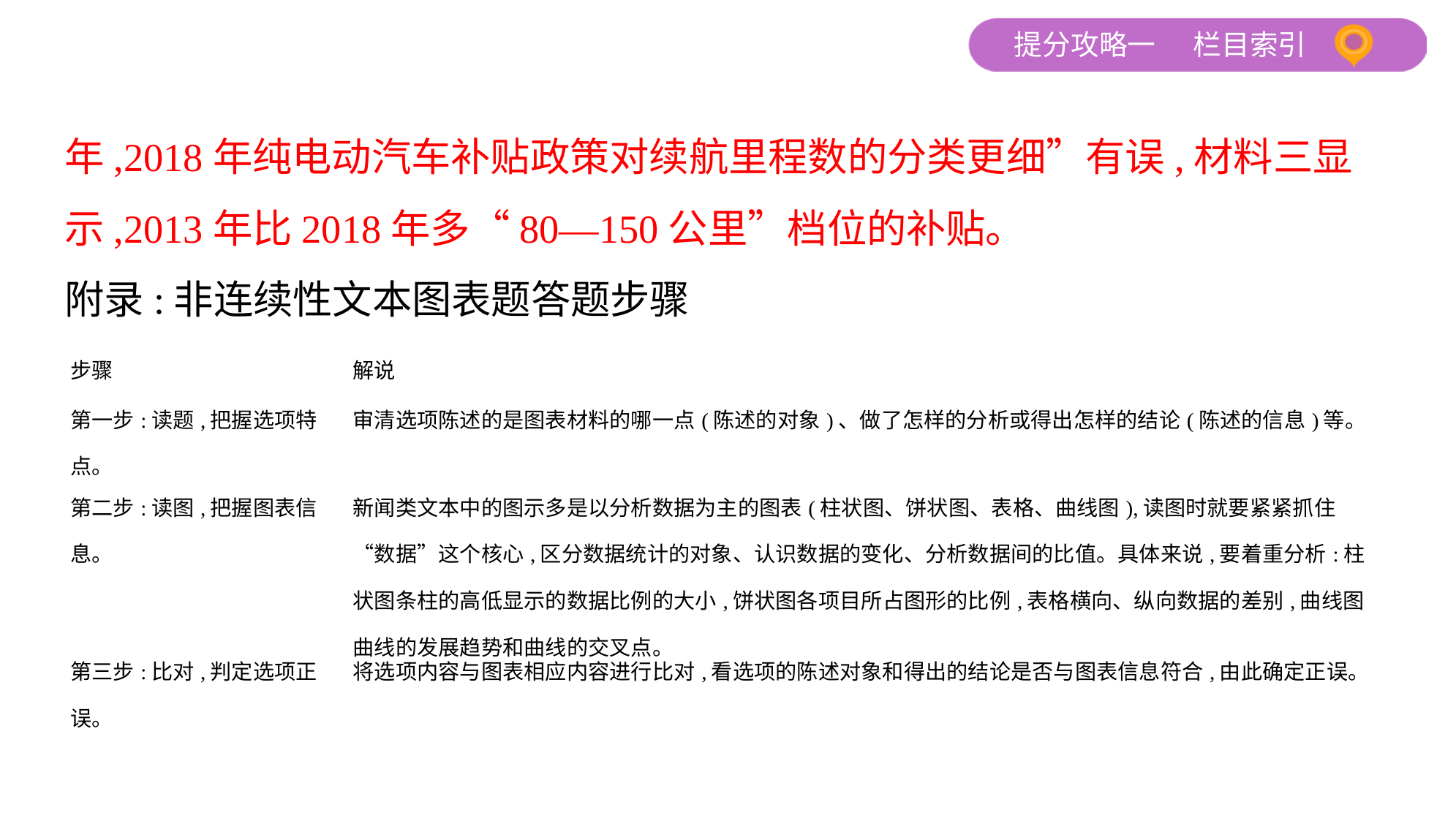

年,2018年纯电动汽车补贴政策对续航里程数的分类更细”有误,材料三显
示,2013年比2018年多“80—150公里”档位的补贴。
附录:非连续性文本图表题答题步骤
| 步骤 | 解说 |
| --- | --- |
| 第一步:读题,把握选项特点。 | 审清选项陈述的是图表材料的哪一点(陈述的对象)、做了怎样的分析或得出怎样的结论(陈述的信息)等。 |
| 第二步:读图,把握图表信息。 | 新闻类文本中的图示多是以分析数据为主的图表(柱状图、饼状图、表格、曲线图),读图时就要紧紧抓住“数据”这个核心,区分数据统计的对象、认识数据的变化、分析数据间的比值。具体来说,要着重分析:柱状图条柱的高低显示的数据比例的大小,饼状图各项目所占图形的比例,表格横向、纵向数据的差别,曲线图曲线的发展趋势和曲线的交叉点。 |
| 第三步:比对,判定选项正误。 | 将选项内容与图表相应内容进行比对,看选项的陈述对象和得出的结论是否与图表信息符合,由此确定正误。 |